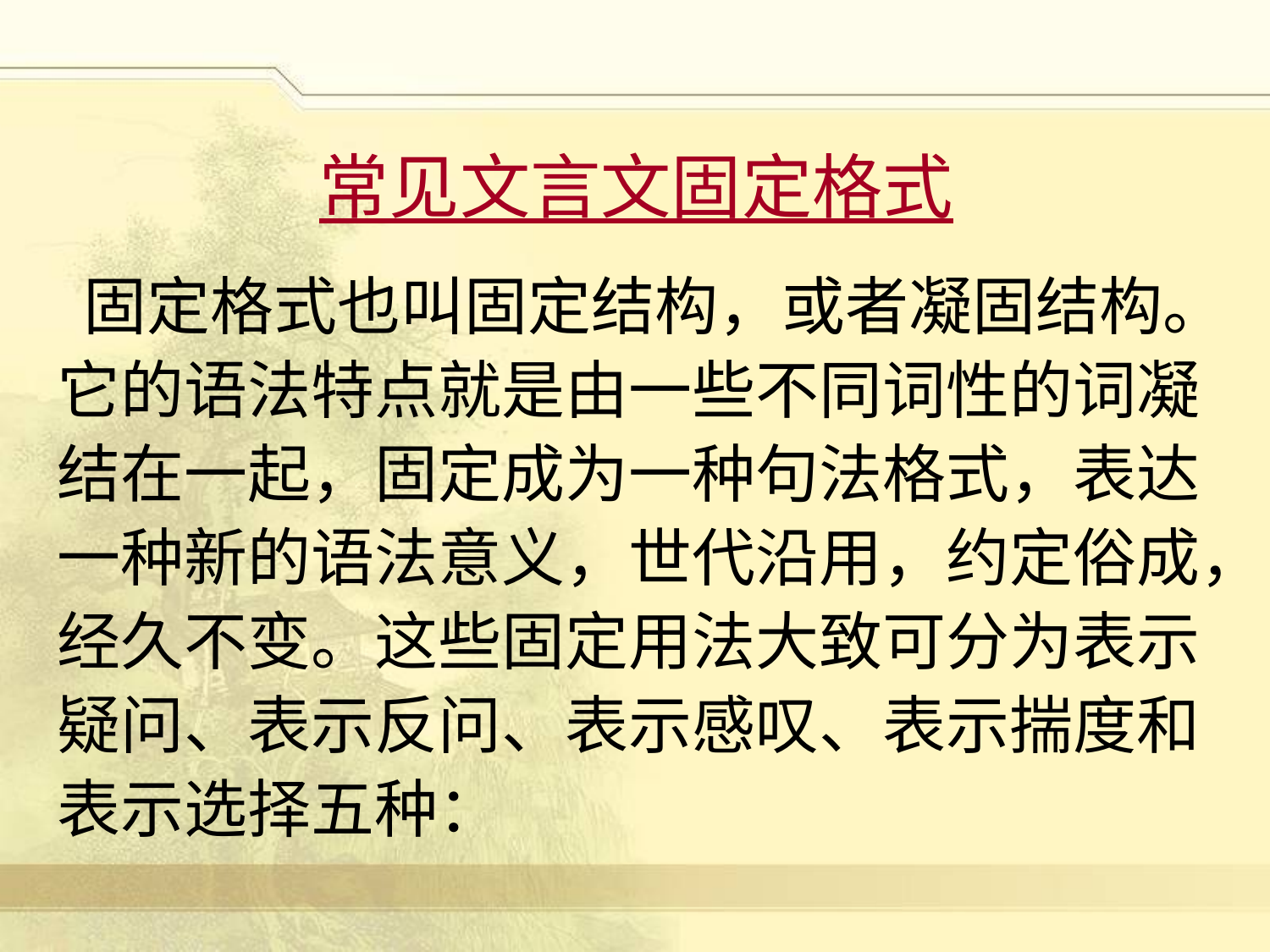

常见文言文固定格式
 固定格式也叫固定结构，或者凝固结构。它的语法特点就是由一些不同词性的词凝结在一起，固定成为一种句法格式，表达一种新的语法意义，世代沿用，约定俗成，经久不变。这些固定用法大致可分为表示疑问、表示反问、表示感叹、表示揣度和表示选择五种：